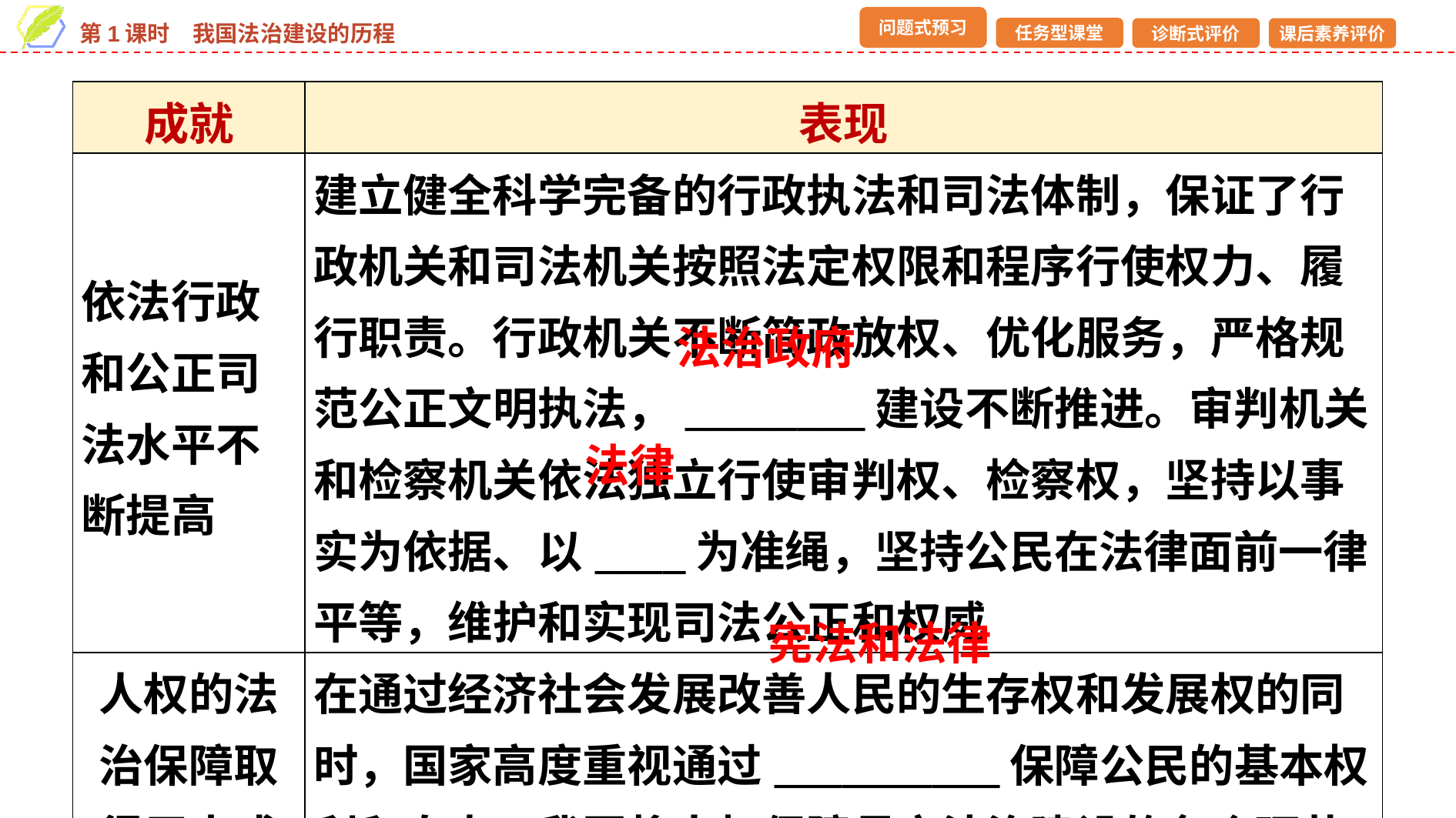

| 成就 | 表现 |
| --- | --- |
| 依法行政和公正司法水平不断提高 | 建立健全科学完备的行政执法和司法体制，保证了行政机关和司法机关按照法定权限和程序行使权力、履行职责。行政机关不断简政放权、优化服务，严格规范公正文明执法，\_\_\_\_\_\_\_\_建设不断推进。审判机关和检察机关依法独立行使审判权、检察权，坚持以事实为依据、以\_\_\_\_为准绳，坚持公民在法律面前一律平等，维护和实现司法公正和权威 |
| 人权的法治保障取得巨大成就 | 在通过经济社会发展改善人民的生存权和发展权的同时，国家高度重视通过\_\_\_\_\_\_\_\_\_\_保障公民的基本权利和自由。我国将人权保障贯穿法治建设的各个环节，使人权法治保障水平达到了新的高度 |
法治政府
法律
宪法和法律